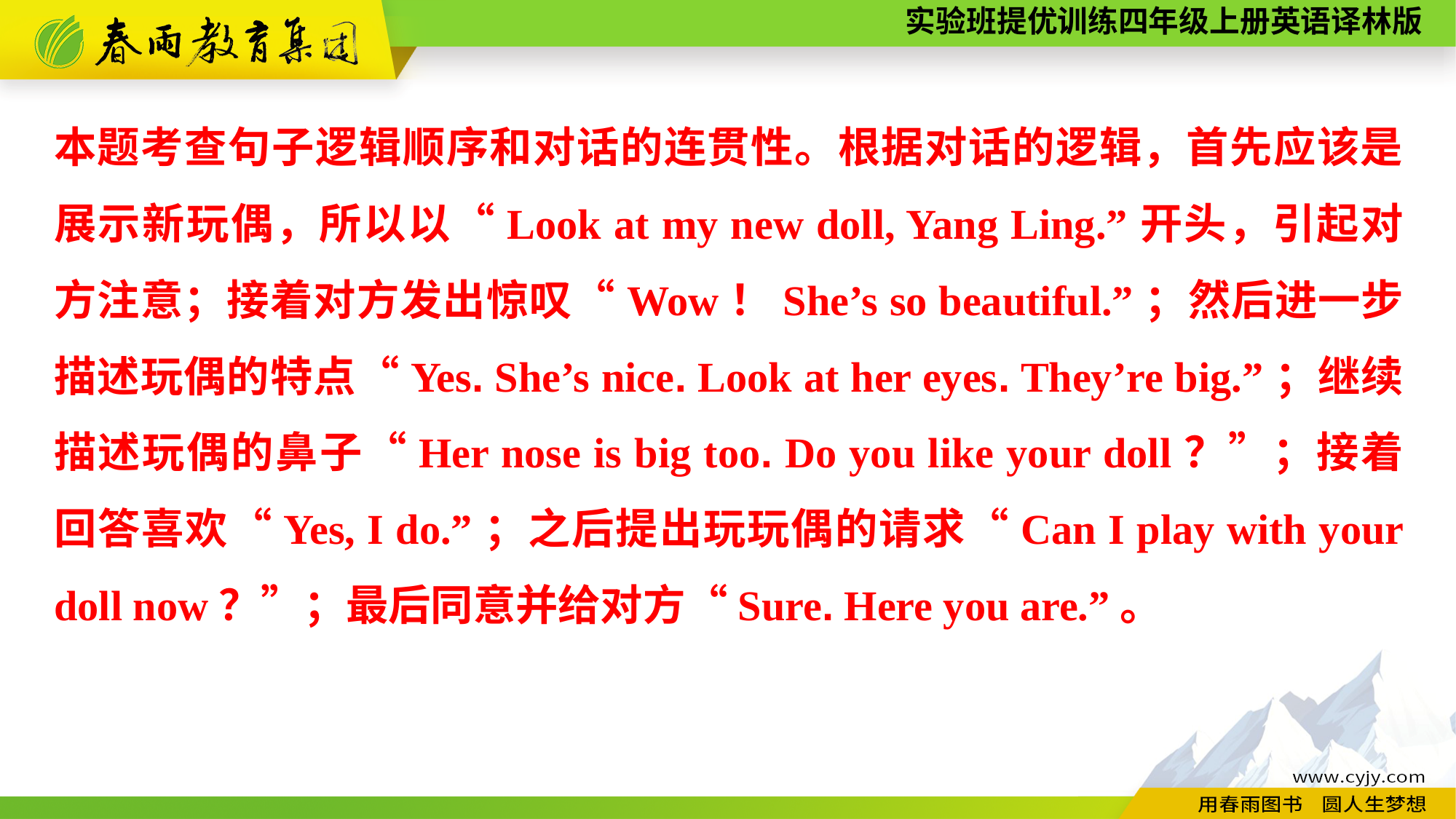

本题考查句子逻辑顺序和对话的连贯性。根据对话的逻辑，首先应该是展示新玩偶，所以以“Look at my new doll, Yang Ling.”开头，引起对方注意；接着对方发出惊叹“Wow！She’s so beautiful.”；然后进一步描述玩偶的特点“Yes. She’s nice. Look at her eyes. They’re big.”；继续描述玩偶的鼻子“Her nose is big too. Do you like your doll？”；接着回答喜欢“Yes, I do.”；之后提出玩玩偶的请求“Can I play with your doll now？”；最后同意并给对方“Sure. Here you are.”。